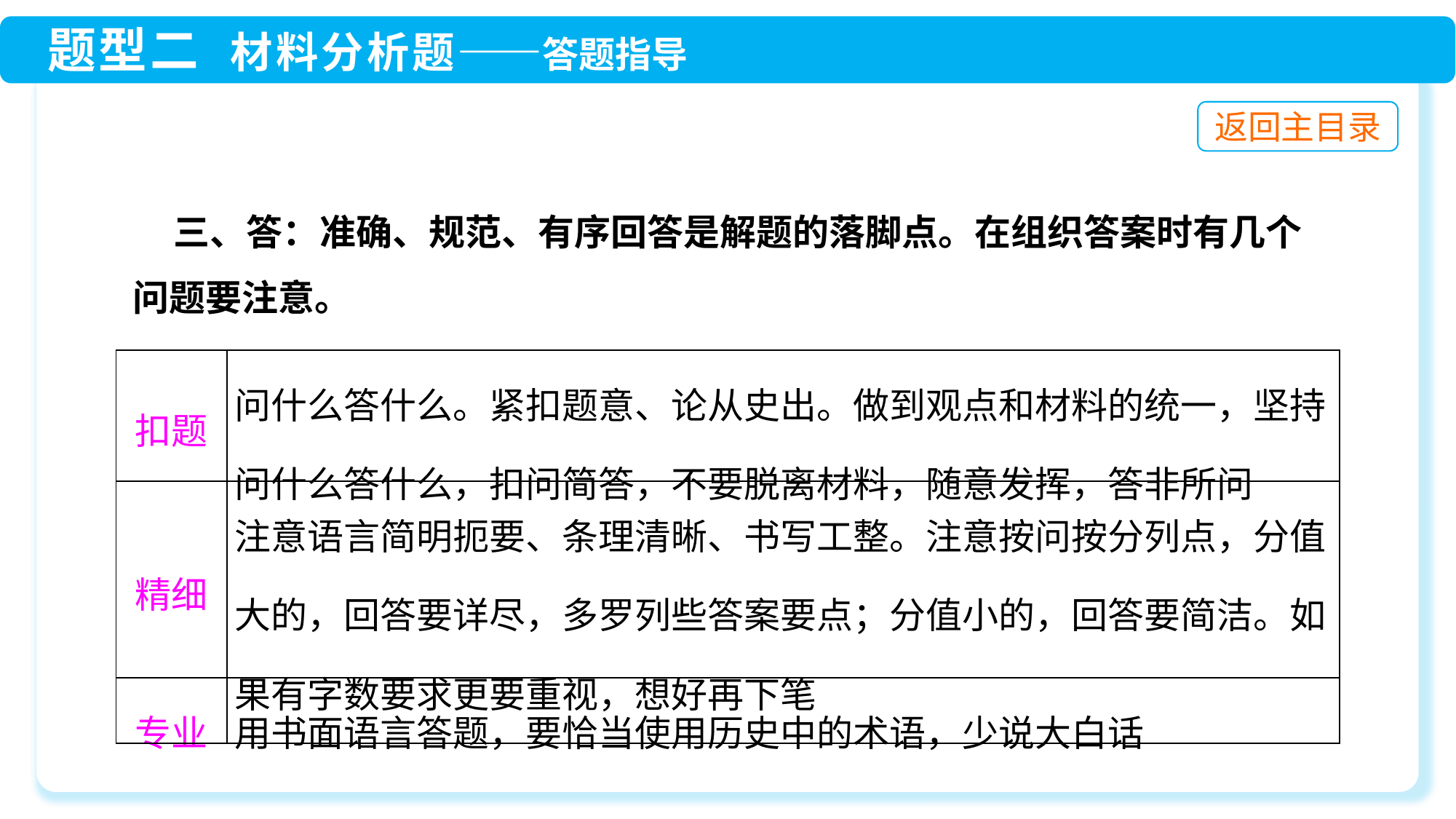

三、答：准确、规范、有序回答是解题的落脚点。在组织答案时有几个问题要注意。
| 扣题 | 问什么答什么。紧扣题意、论从史出。做到观点和材料的统一，坚持问什么答什么，扣问简答，不要脱离材料，随意发挥，答非所问 |
| --- | --- |
| 精细 | 注意语言简明扼要、条理清晰、书写工整。注意按问按分列点，分值大的，回答要详尽，多罗列些答案要点；分值小的，回答要简洁。如果有字数要求更要重视，想好再下笔 |
| 专业 | 用书面语言答题，要恰当使用历史中的术语，少说大白话 |